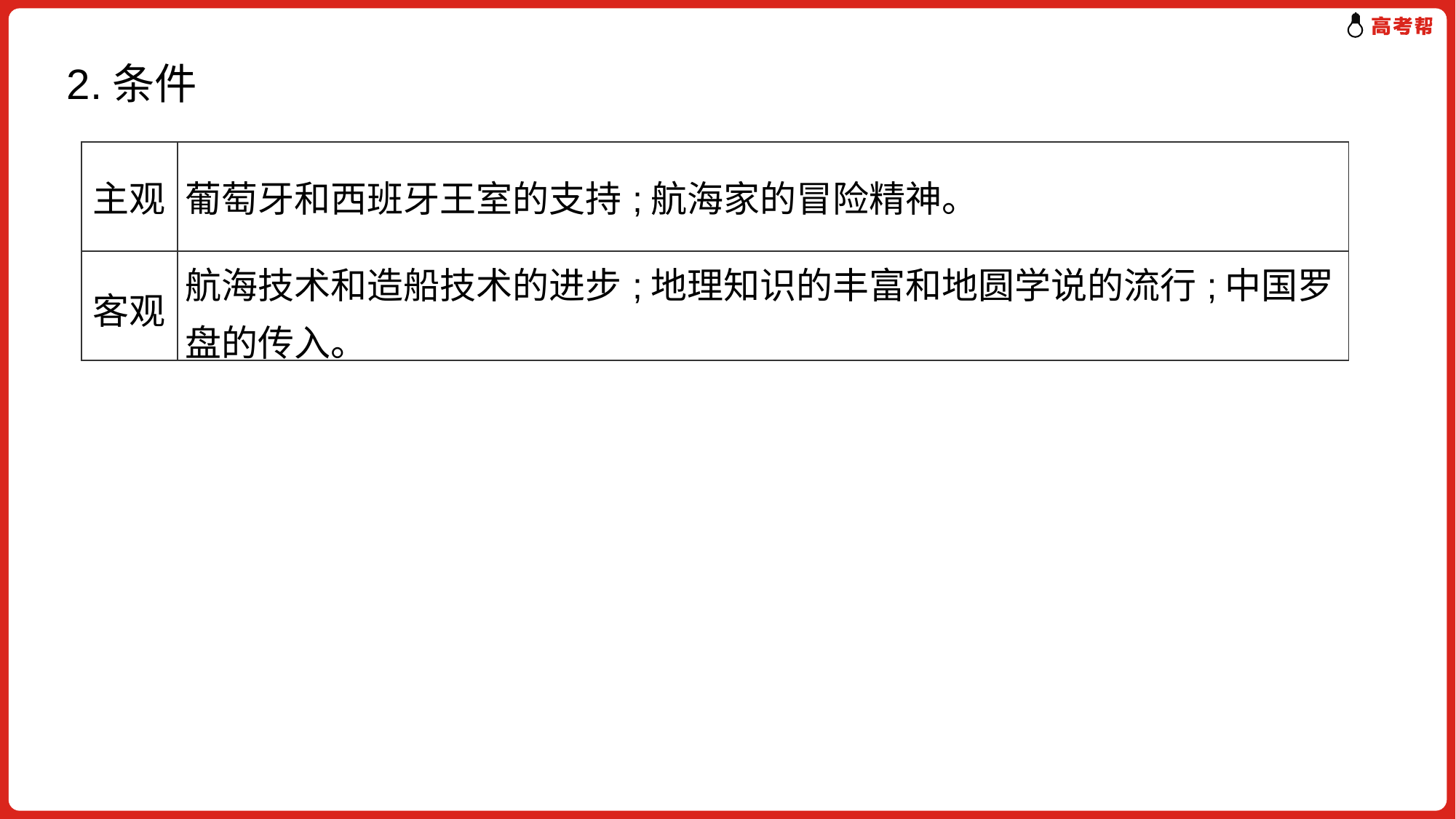

2.条件
| 主观 | 葡萄牙和西班牙王室的支持;航海家的冒险精神。 |
| --- | --- |
| 客观 | 航海技术和造船技术的进步;地理知识的丰富和地圆学说的流行;中国罗盘的传入。 |